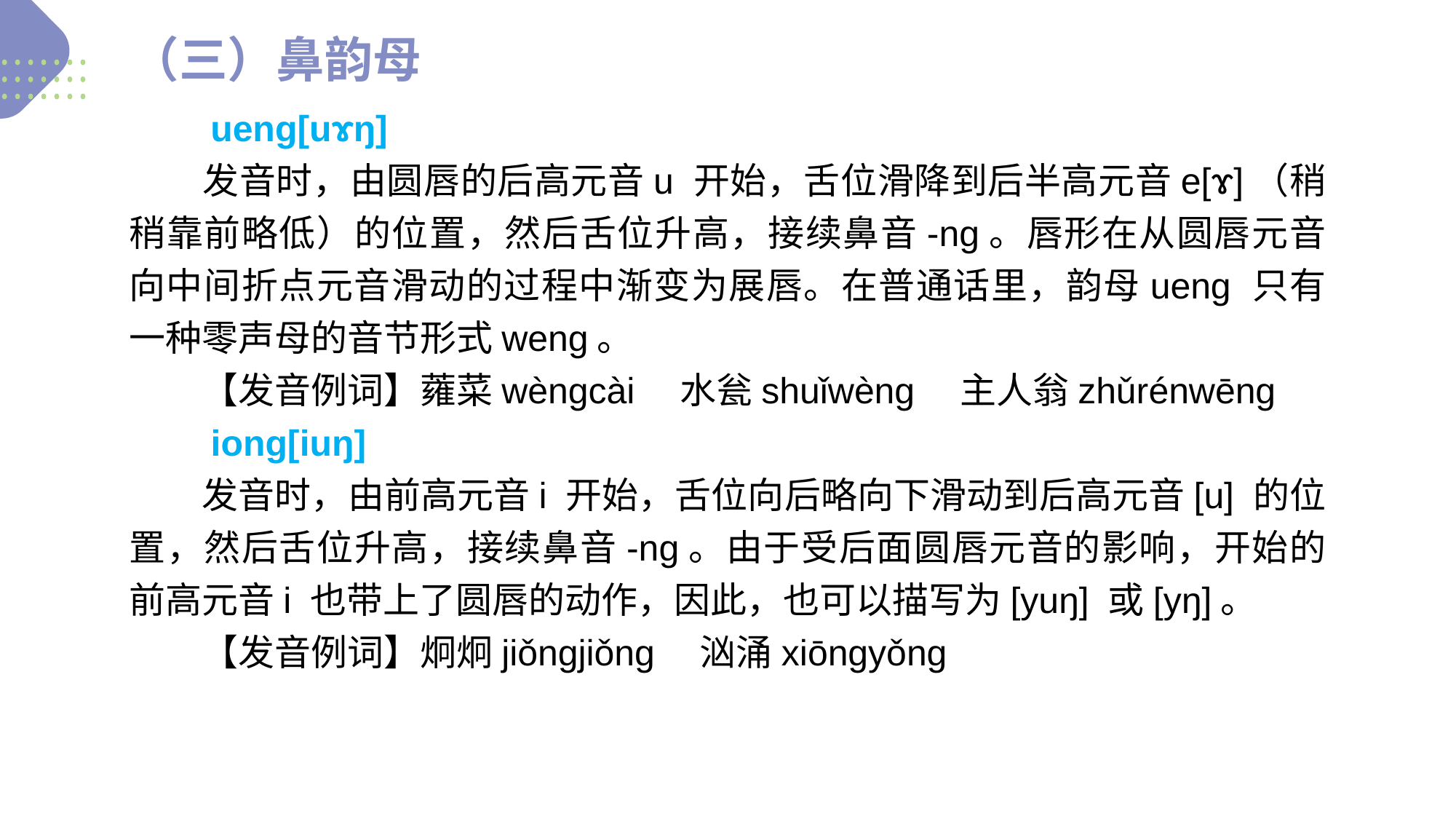

（三）鼻韵母

　　uenɡ[uɤŋ]
　　发音时，由圆唇的后高元音u 开始，舌位滑降到后半高元音e[ɤ]（稍稍靠前略低）的位置，然后舌位升高，接续鼻音-nɡ。唇形在从圆唇元音向中间折点元音滑动的过程中渐变为展唇。在普通话里，韵母uenɡ 只有一种零声母的音节形式wenɡ。
　　【发音例词】蕹菜wènɡcài　水瓮shuǐwènɡ　主人翁zhǔrénwēnɡ
　　ionɡ[iuŋ]
　　发音时，由前高元音i 开始，舌位向后略向下滑动到后高元音[u] 的位置，然后舌位升高，接续鼻音-nɡ。由于受后面圆唇元音的影响，开始的前高元音i 也带上了圆唇的动作，因此，也可以描写为[yuŋ] 或[yŋ]。
　　【发音例词】炯炯jiǒnɡjiǒnɡ　汹涌xiōnɡyǒnɡ